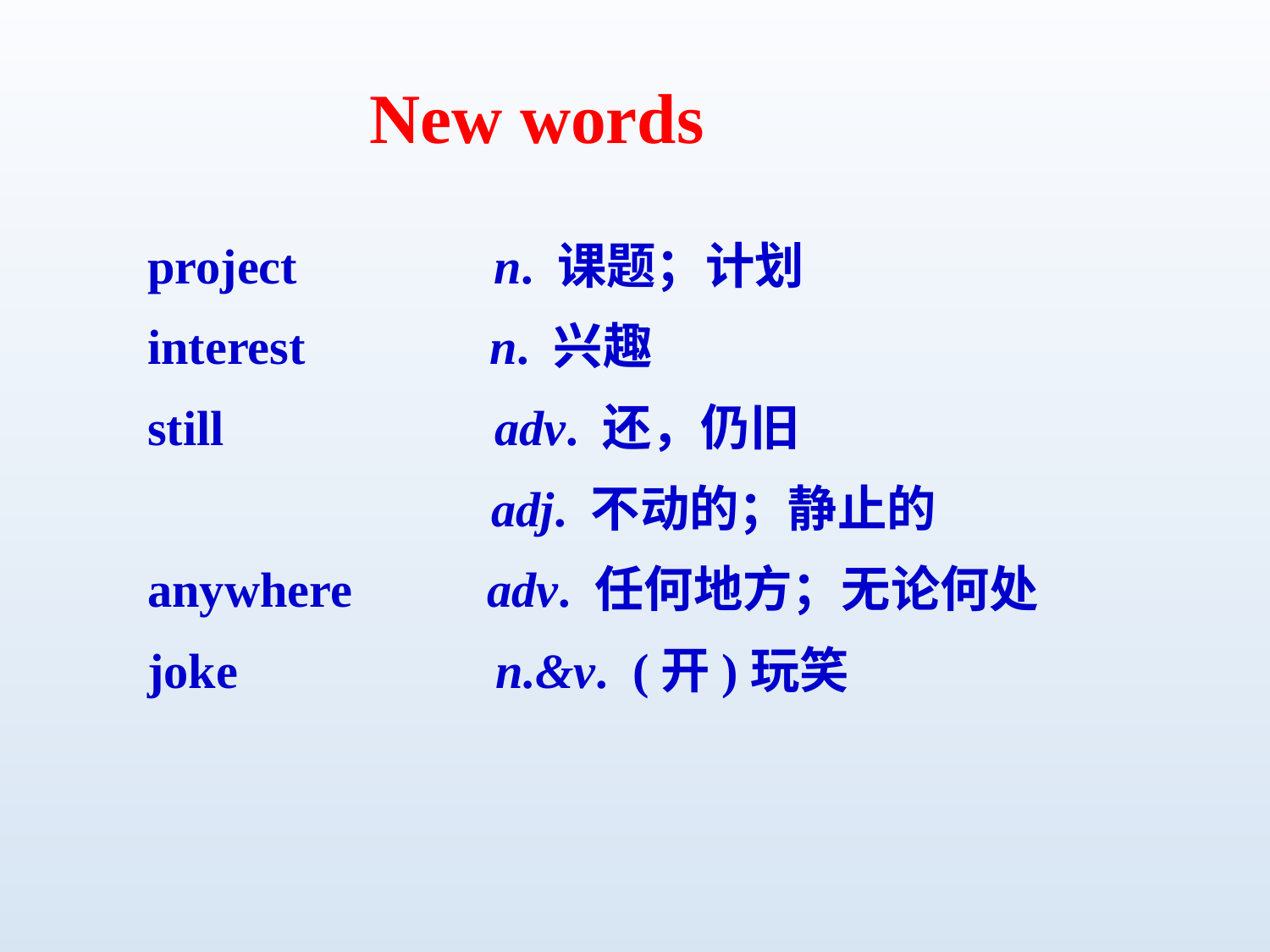

New words
project                n. 课题；计划
interest               n. 兴趣
still                      adv. 还，仍旧
                            adj. 不动的；静止的
anywhere           adv. 任何地方；无论何处
joke                     n.&v.  (开)玩笑